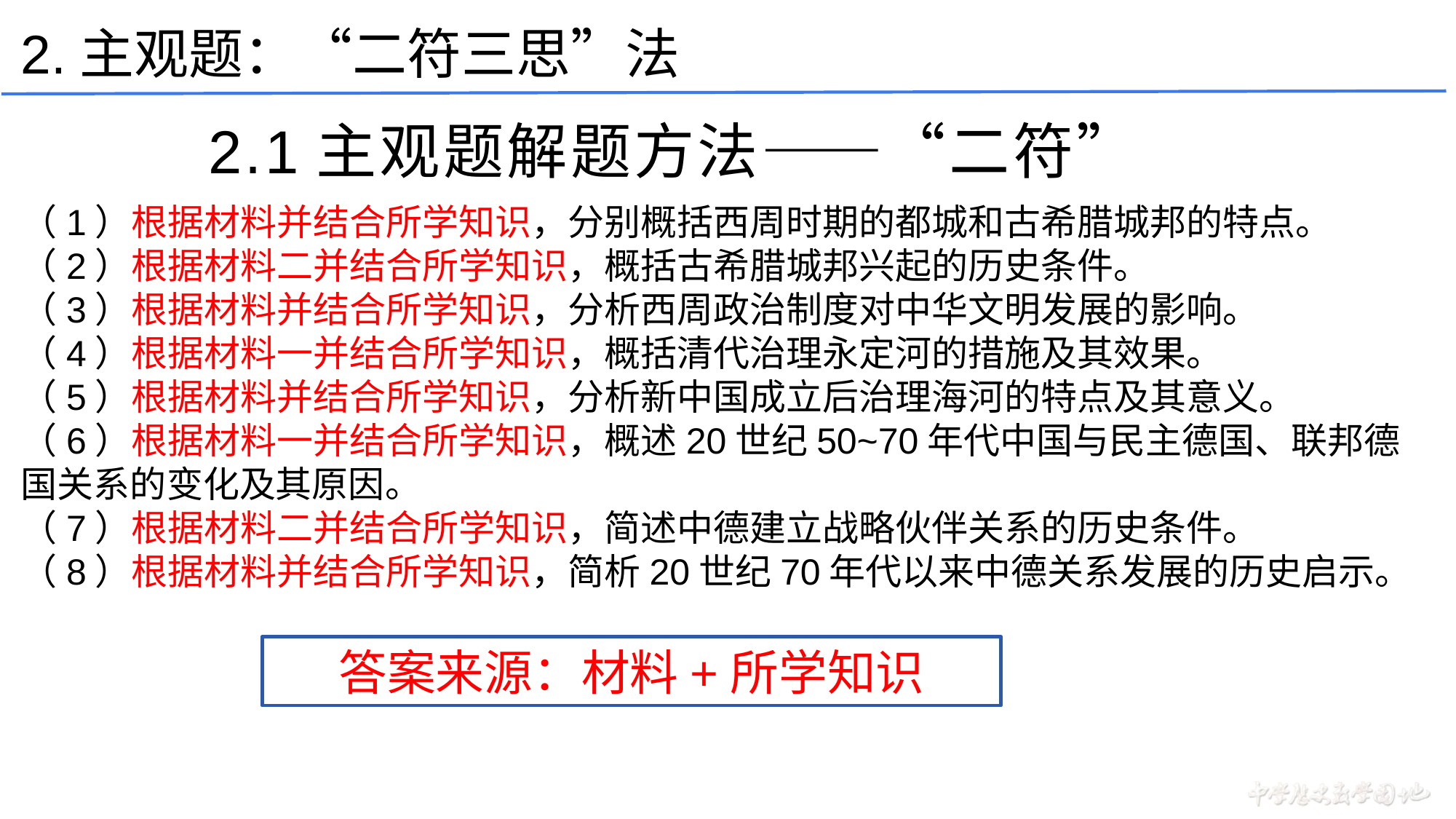

2.主观题：“二符三思”法
2.1主观题解题方法——“二符”
（1）根据材料并结合所学知识，分别概括西周时期的都城和古希腊城邦的特点。
（2）根据材料二并结合所学知识，概括古希腊城邦兴起的历史条件。
（3）根据材料并结合所学知识，分析西周政治制度对中华文明发展的影响。
（4）根据材料一并结合所学知识，概括清代治理永定河的措施及其效果。
（5）根据材料并结合所学知识，分析新中国成立后治理海河的特点及其意义。
（6）根据材料一并结合所学知识，概述20世纪50~70年代中国与民主德国、联邦德国关系的变化及其原因。
（7）根据材料二并结合所学知识，简述中德建立战略伙伴关系的历史条件。
（8）根据材料并结合所学知识，简析20世纪70年代以来中德关系发展的历史启示。
答案来源：材料+所学知识